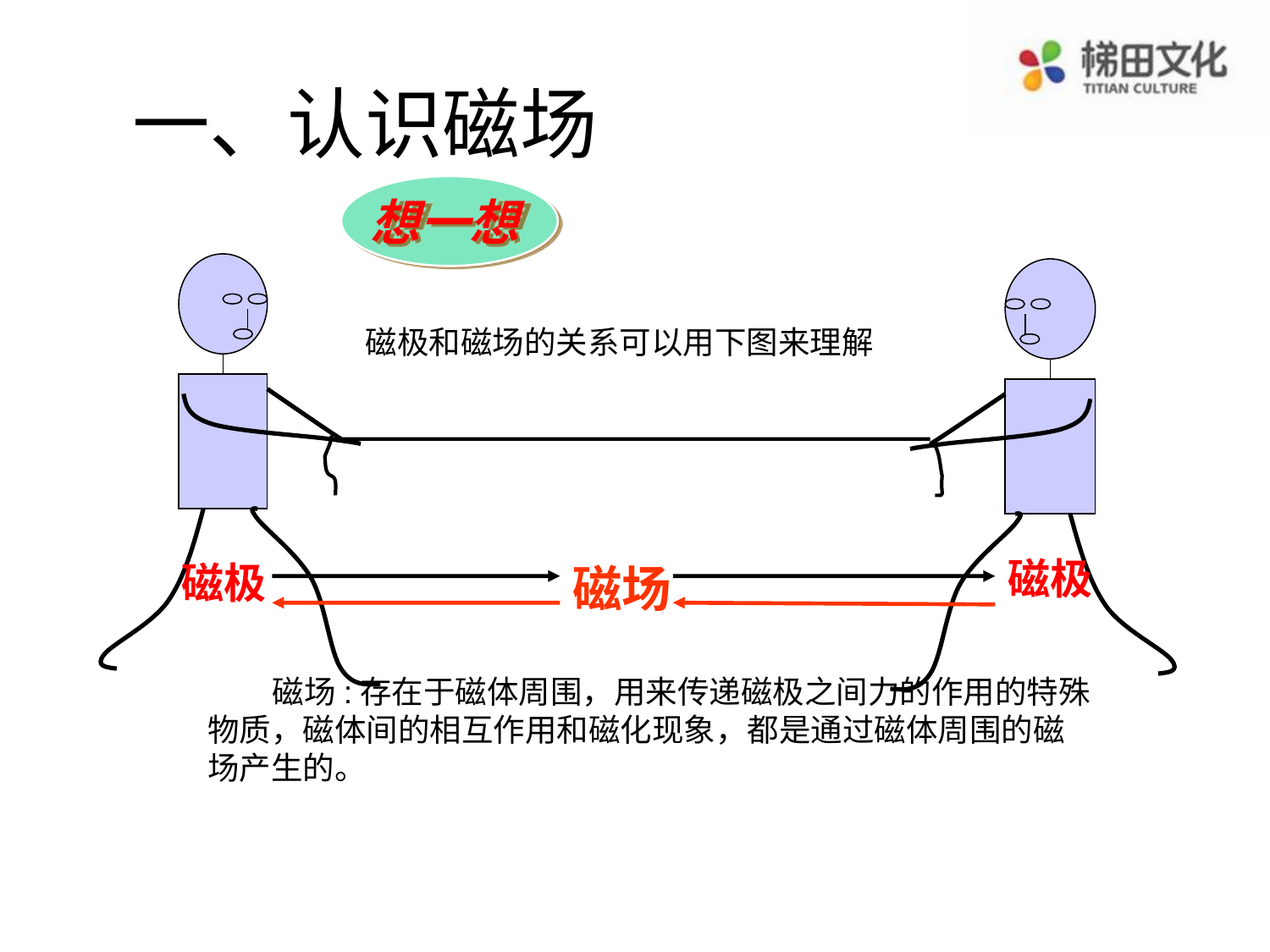

一、认识磁场

想一想

       磁极和磁场的关系可以用下图来理解
磁极
磁极
磁场

        磁场:存在于磁体周围，用来传递磁极之间力的作用的特殊物质，磁体间的相互作用和磁化现象，都是通过磁体周围的磁场产生的。